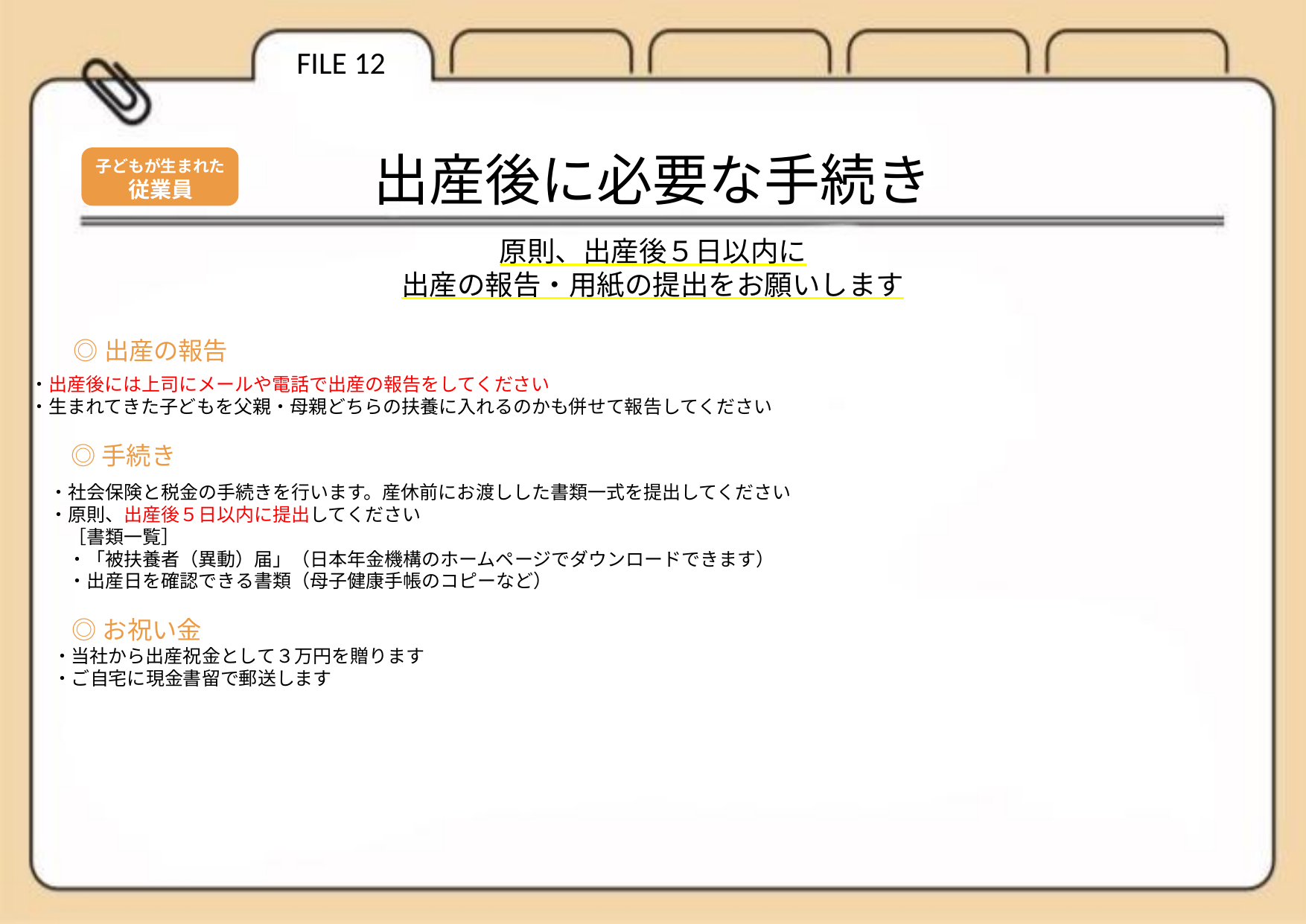

FILE 12
出産後に必要な手続き

子どもが生まれた
従業員
原則、出産後５日以内に
出産の報告・用紙の提出をお願いします
◎出産の報告
・出産後には上司にメールや電話で出産の報告をしてください
・生まれてきた子どもを父親・母親どちらの扶養に入れるのかも併せて報告してください
◎手続き
・社会保険と税金の手続きを行います。産休前にお渡しした書類一式を提出してください
・原則、出産後５日以内に提出してください
　［書類一覧］
　・「被扶養者（異動）届」（日本年金機構のホームページでダウンロードできます）
　・出産日を確認できる書類（母子健康手帳のコピーなど）
◎お祝い金
・当社から出産祝金として３万円を贈ります
・ご自宅に現金書留で郵送します